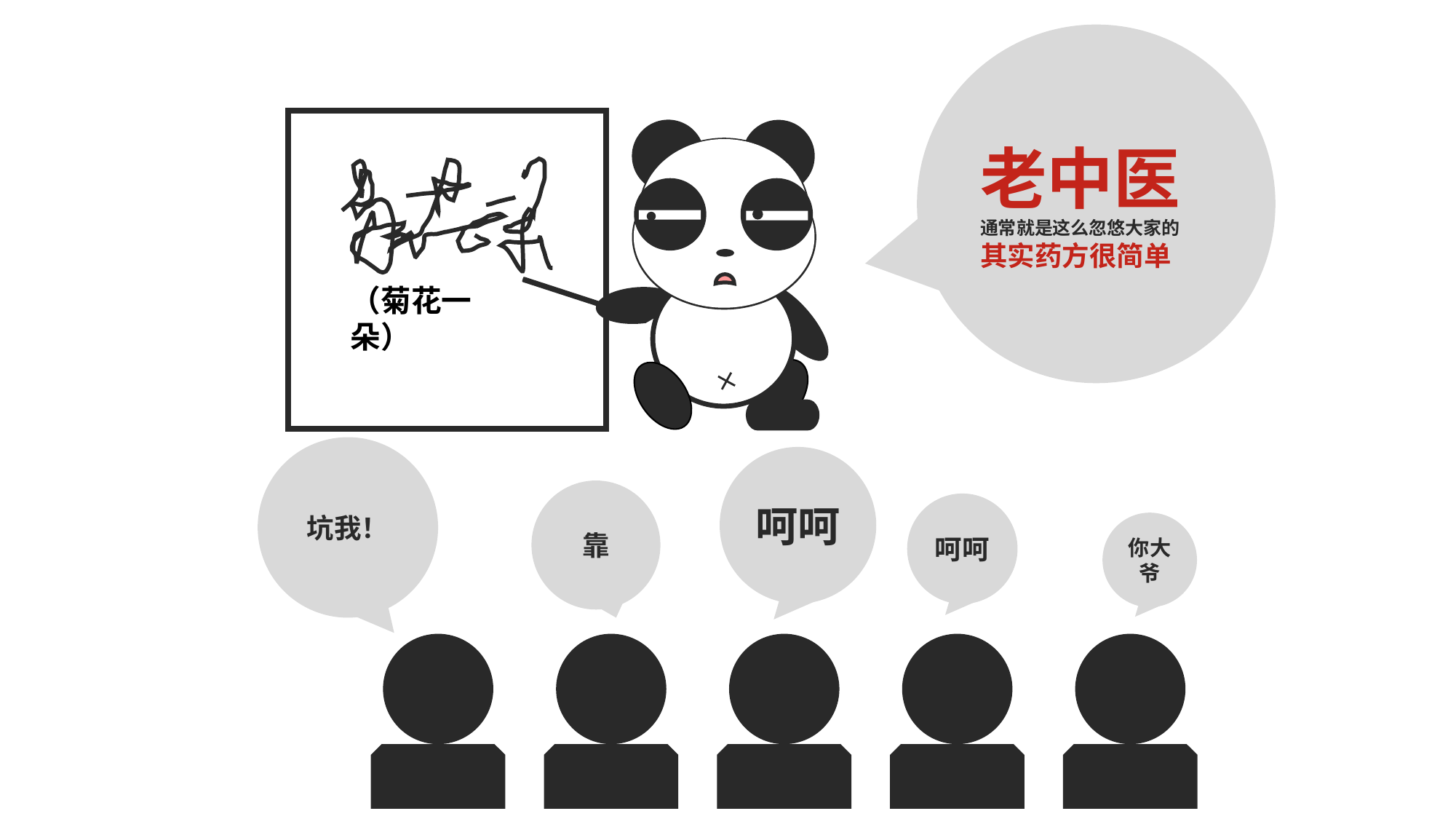

老中医
通常就是这么忽悠大家的
其实药方很简单

（菊花一朵）

坑我！

呵呵

靠

呵呵

你大爷